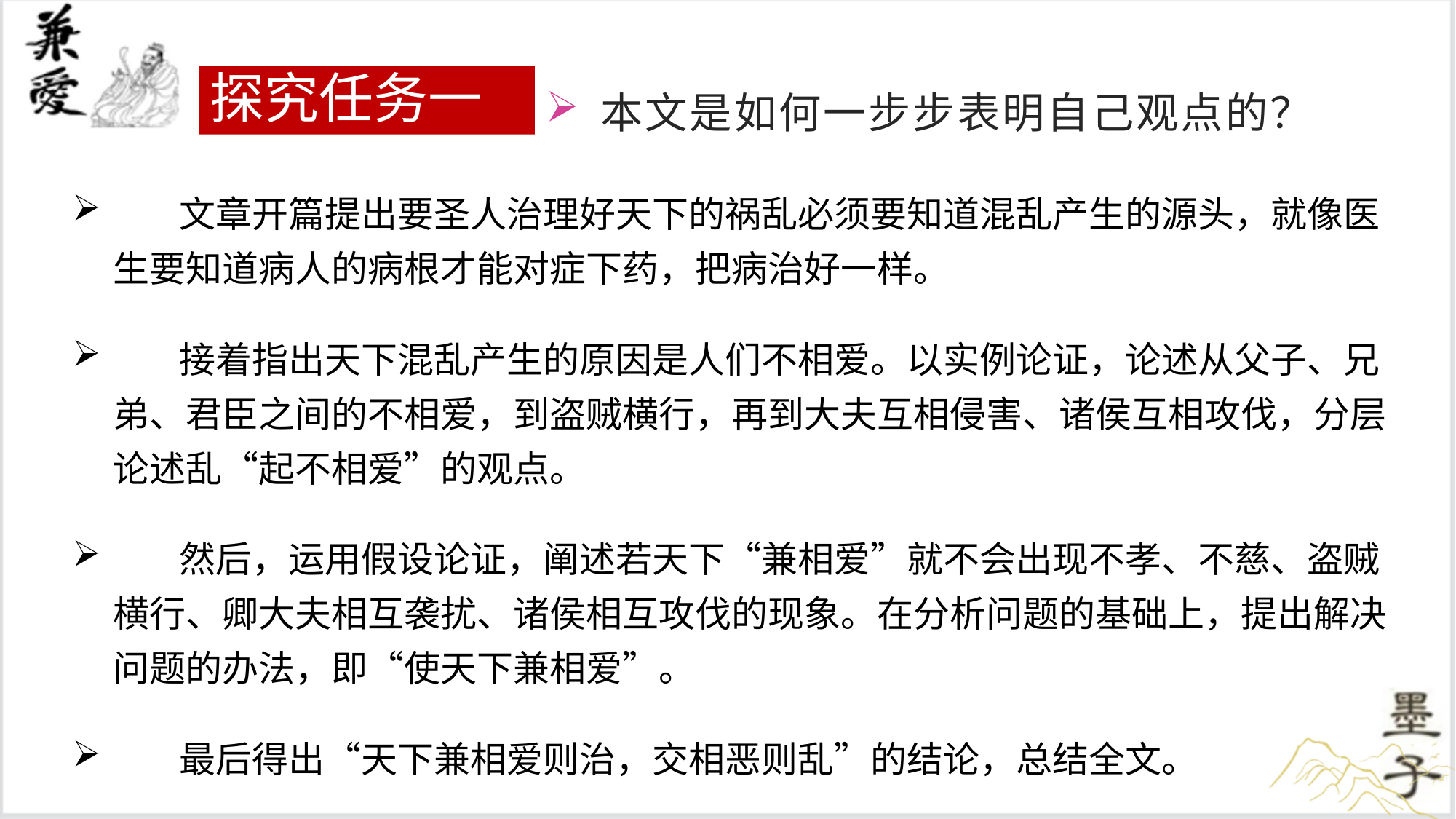

本文是如何一步步表明自己观点的？
探究任务一
       文章开篇提出要圣人治理好天下的祸乱必须要知道混乱产生的源头，就像医生要知道病人的病根才能对症下药，把病治好一样。
       接着指出天下混乱产生的原因是人们不相爱。以实例论证，论述从父子、兄弟、君臣之间的不相爱，到盗贼横行，再到大夫互相侵害、诸侯互相攻伐，分层论述乱“起不相爱”的观点。
       然后，运用假设论证，阐述若天下“兼相爱”就不会出现不孝、不慈、盗贼横行、卿大夫相互袭扰、诸侯相互攻伐的现象。在分析问题的基础上，提出解决问题的办法，即“使天下兼相爱”。
       最后得出“天下兼相爱则治，交相恶则乱”的结论，总结全文。